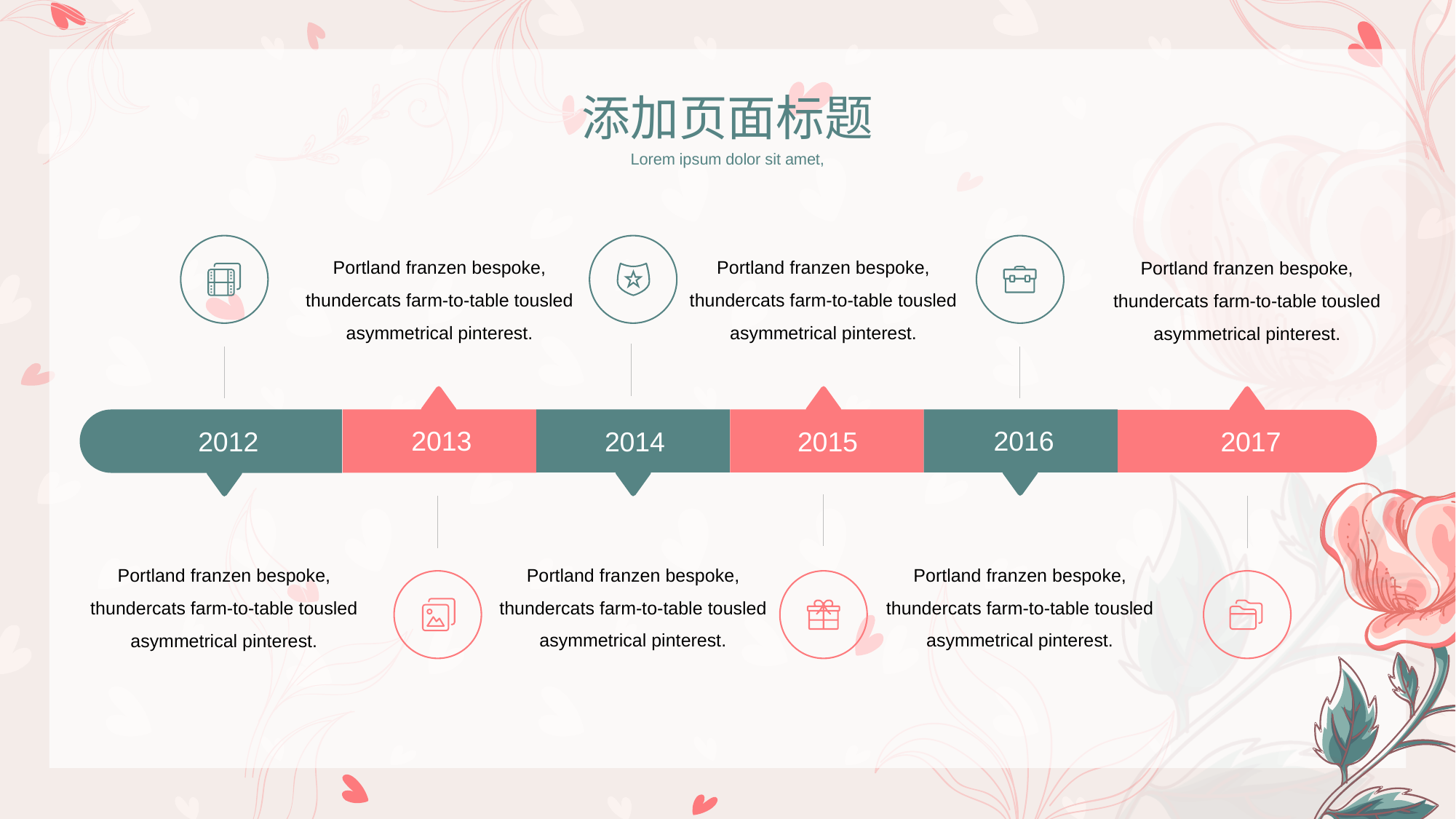

添加页面标题
Lorem ipsum dolor sit amet,

Portland franzen bespoke, thundercats farm-to-table tousled asymmetrical pinterest.
Portland franzen bespoke, thundercats farm-to-table tousled asymmetrical pinterest.
Portland franzen bespoke, thundercats farm-to-table tousled asymmetrical pinterest.

2013
2016
2014
2017
2012
2015

Portland franzen bespoke, thundercats farm-to-table tousled asymmetrical pinterest.
Portland franzen bespoke, thundercats farm-to-table tousled asymmetrical pinterest.
Portland franzen bespoke, thundercats farm-to-table tousled asymmetrical pinterest.